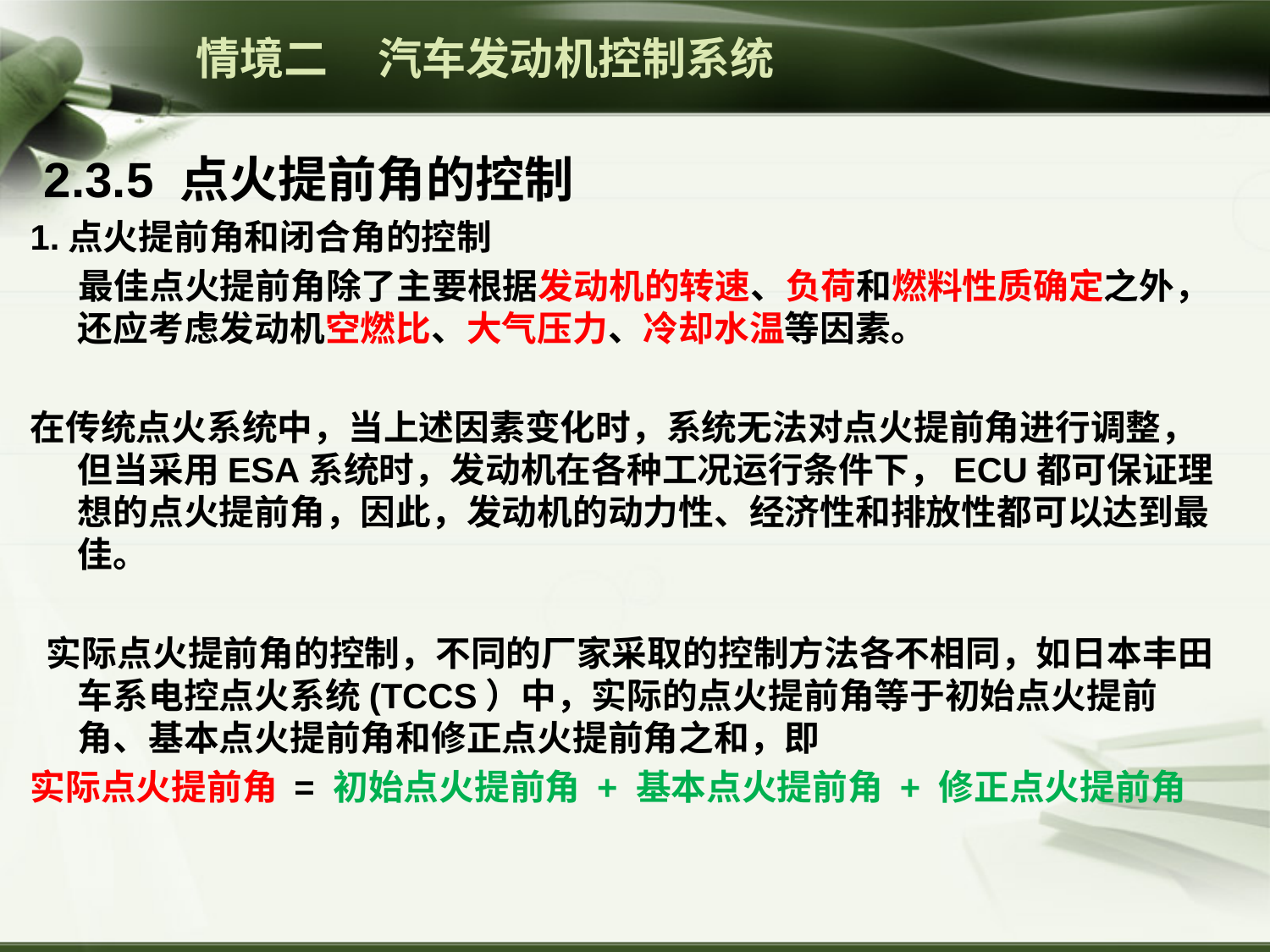

情境二     汽车发动机控制系统
 2.3.5 点火提前角的控制
1.点火提前角和闭合角的控制
     最佳点火提前角除了主要根据发动机的转速、负荷和燃料性质确定之外，还应考虑发动机空燃比、大气压力、冷却水温等因素。

在传统点火系统中，当上述因素变化时，系统无法对点火提前角进行调整，但当采用ESA系统时，发动机在各种工况运行条件下，ECU都可保证理想的点火提前角，因此，发动机的动力性、经济性和排放性都可以达到最佳。

 实际点火提前角的控制，不同的厂家采取的控制方法各不相同，如日本丰田车系电控点火系统(TCCS）中，实际的点火提前角等于初始点火提前角、基本点火提前角和修正点火提前角之和，即
实际点火提前角 = 初始点火提前角 + 基本点火提前角 + 修正点火提前角